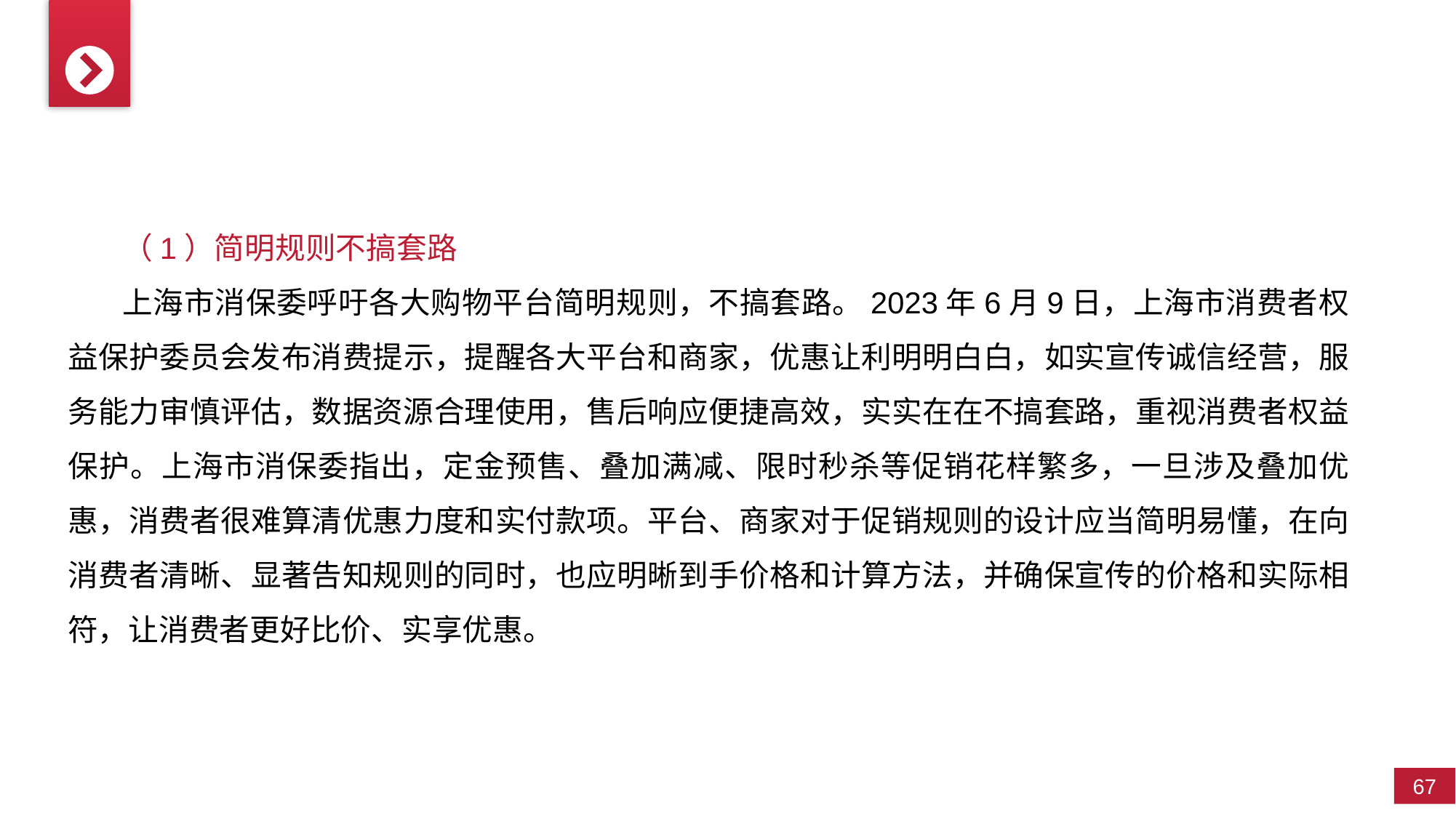

（1）简明规则不搞套路
上海市消保委呼吁各大购物平台简明规则，不搞套路。2023年6月9日，上海市消费者权益保护委员会发布消费提示，提醒各大平台和商家，优惠让利明明白白，如实宣传诚信经营，服务能力审慎评估，数据资源合理使用，售后响应便捷高效，实实在在不搞套路，重视消费者权益保护。上海市消保委指出，定金预售、叠加满减、限时秒杀等促销花样繁多，一旦涉及叠加优惠，消费者很难算清优惠力度和实付款项。平台、商家对于促销规则的设计应当简明易懂，在向消费者清晰、显著告知规则的同时，也应明晰到手价格和计算方法，并确保宣传的价格和实际相符，让消费者更好比价、实享优惠。